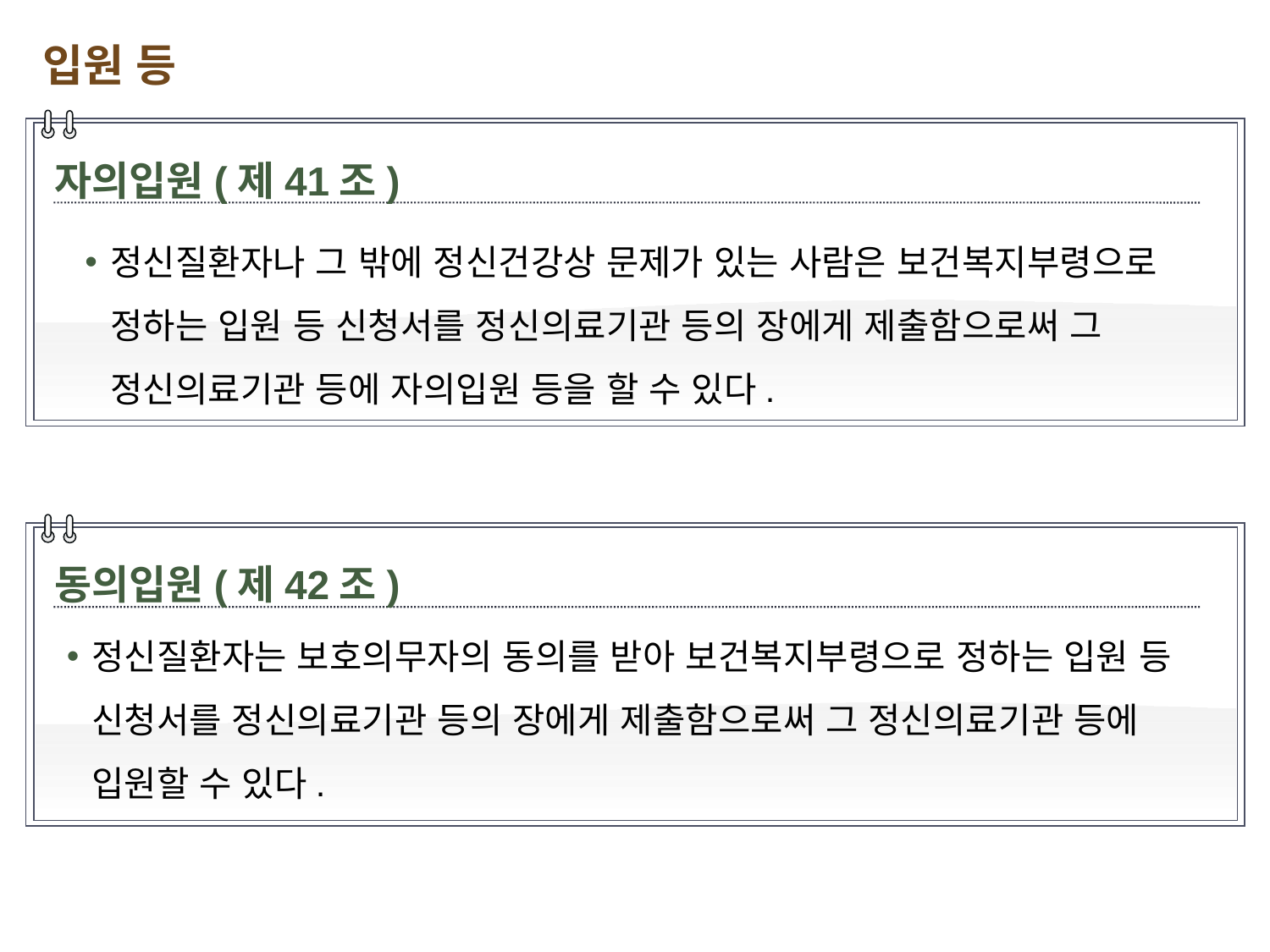

입원 등

자의입원(제41조)

정신질환자나 그 밖에 정신건강상 문제가 있는 사람은 보건복지부령으로 정하는 입원 등 신청서를 정신의료기관 등의 장에게 제출함으로써 그 정신의료기관 등에 자의입원 등을 할 수 있다.

동의입원(제42조)

정신질환자는 보호의무자의 동의를 받아 보건복지부령으로 정하는 입원 등 신청서를 정신의료기관 등의 장에게 제출함으로써 그 정신의료기관 등에 입원할 수 있다.